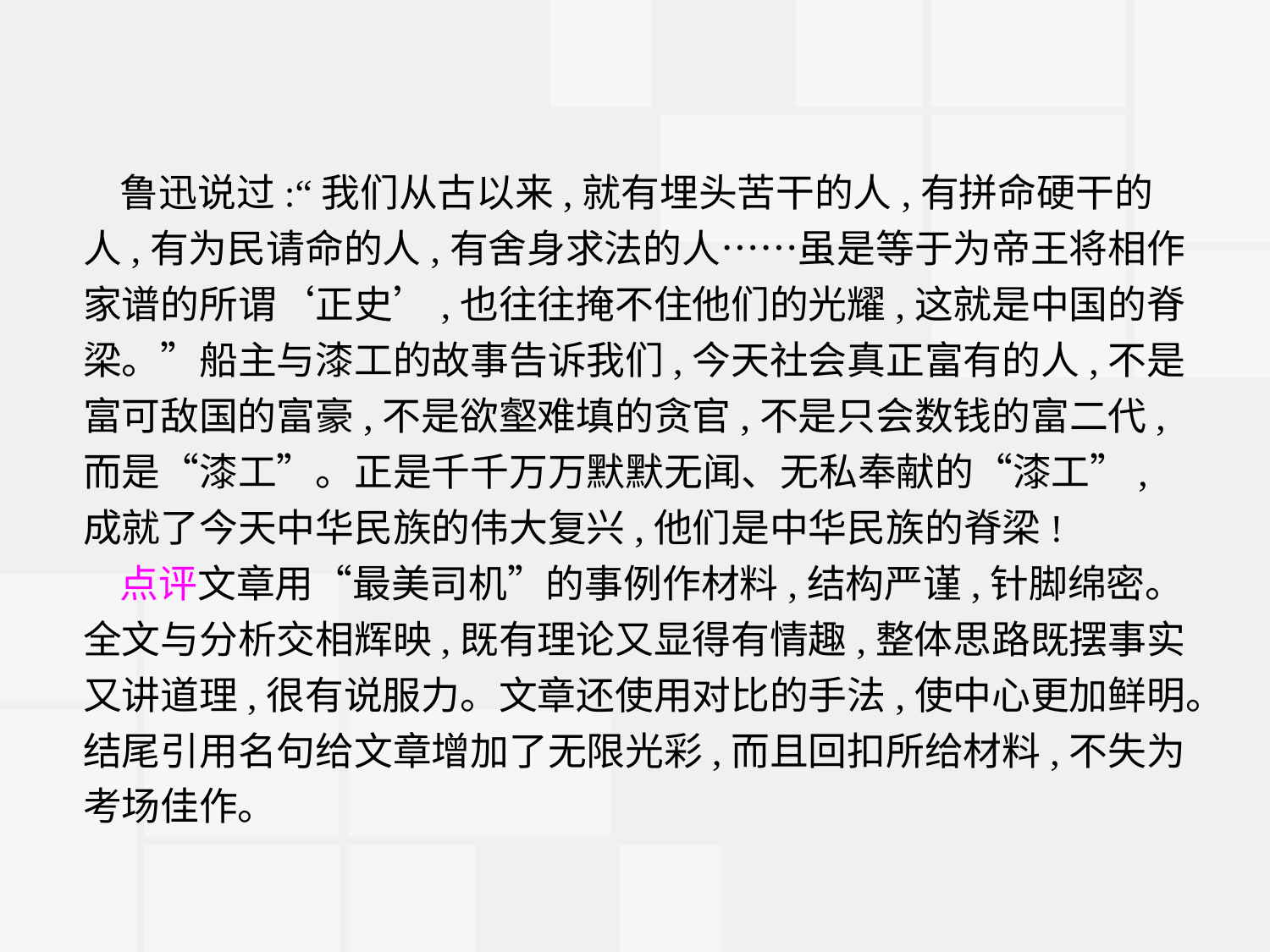

鲁迅说过:“我们从古以来,就有埋头苦干的人,有拼命硬干的人,有为民请命的人,有舍身求法的人……虽是等于为帝王将相作家谱的所谓‘正史’,也往往掩不住他们的光耀,这就是中国的脊梁。”船主与漆工的故事告诉我们,今天社会真正富有的人,不是富可敌国的富豪,不是欲壑难填的贪官,不是只会数钱的富二代,而是“漆工”。正是千千万万默默无闻、无私奉献的“漆工”,成就了今天中华民族的伟大复兴,他们是中华民族的脊梁!
点评文章用“最美司机”的事例作材料,结构严谨,针脚绵密。全文与分析交相辉映,既有理论又显得有情趣,整体思路既摆事实又讲道理,很有说服力。文章还使用对比的手法,使中心更加鲜明。结尾引用名句给文章增加了无限光彩,而且回扣所给材料,不失为考场佳作。